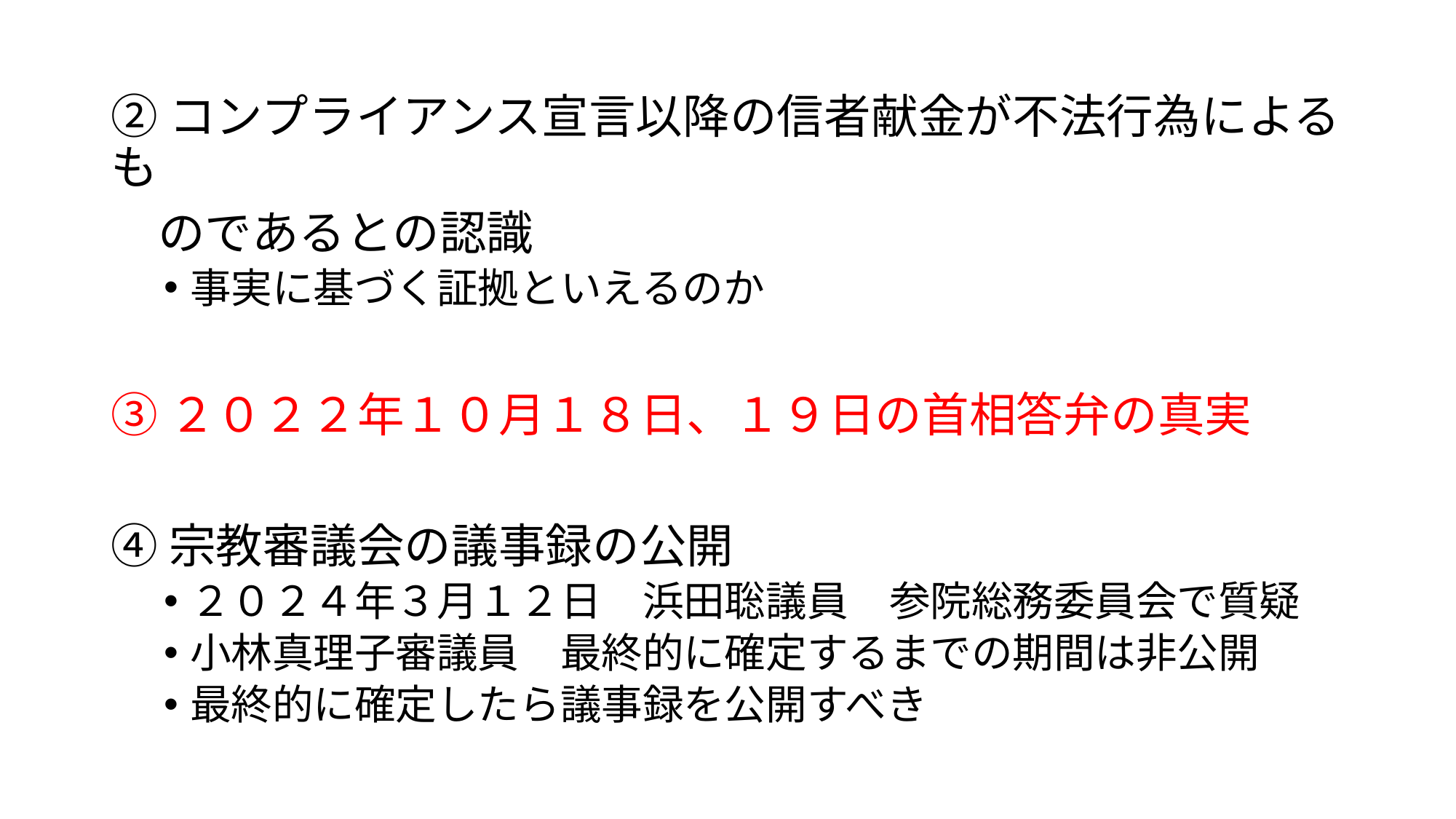

②コンプライアンス宣言以降の信者献金が不法行為によるも
　のであるとの認識
事実に基づく証拠といえるのか

③２０２２年１０月１８日、１９日の首相答弁の真実

④宗教審議会の議事録の公開
２０２４年３月１２日　浜田聡議員　参院総務委員会で質疑
小林真理子審議員　最終的に確定するまでの期間は非公開
最終的に確定したら議事録を公開すべき